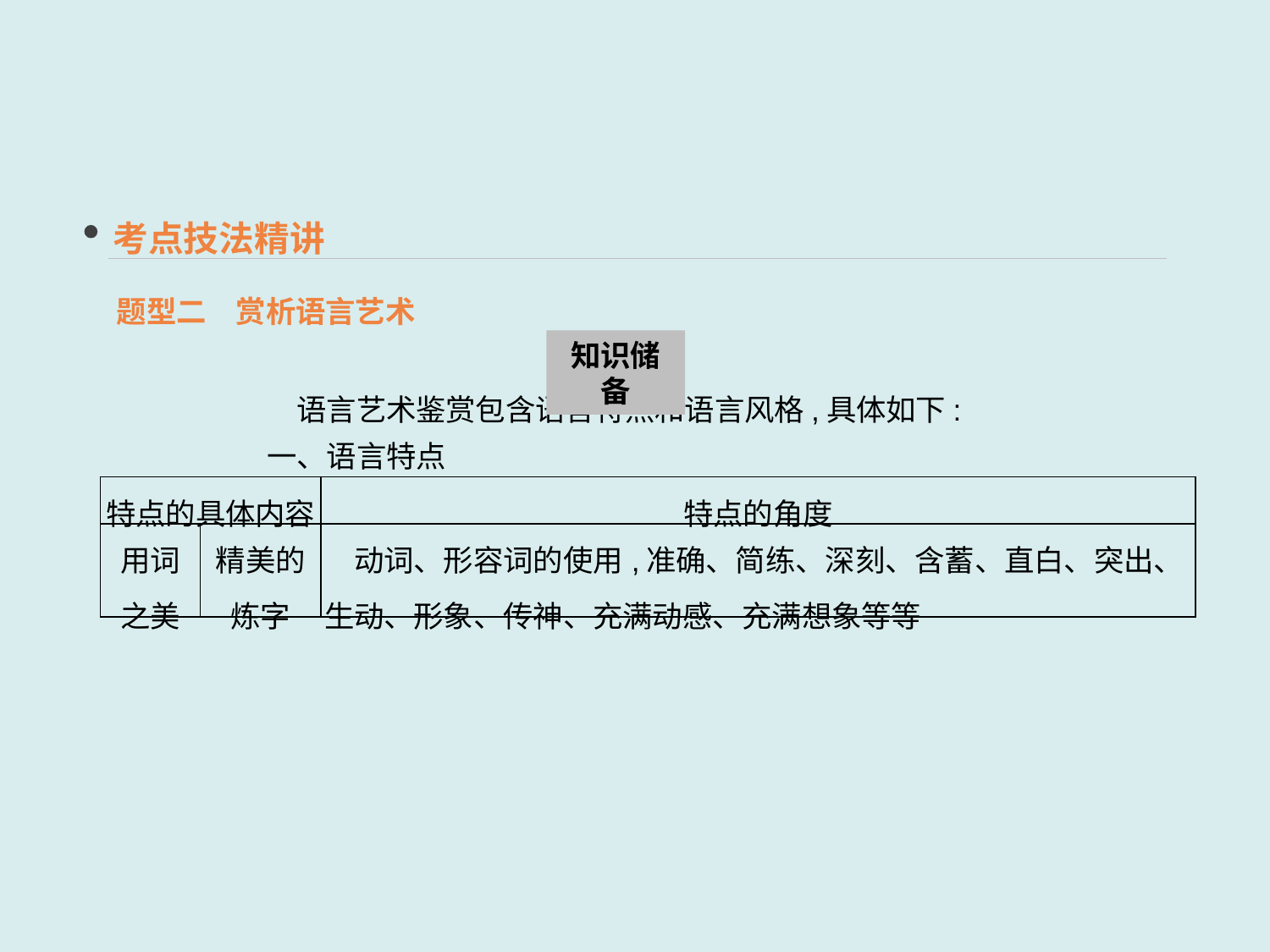

考点技法精讲

题型二　赏析语言艺术
知识储备
　语言艺术鉴赏包含语言特点和语言风格,具体如下:
一、语言特点
| 特点的具体内容 |  | 特点的角度 |
| --- | --- | --- |
| 用词 之美 | 精美的 炼字 | 动词、形容词的使用,准确、简练、深刻、含蓄、直白、突出、生动、形象、传神、充满动感、充满想象等等 |